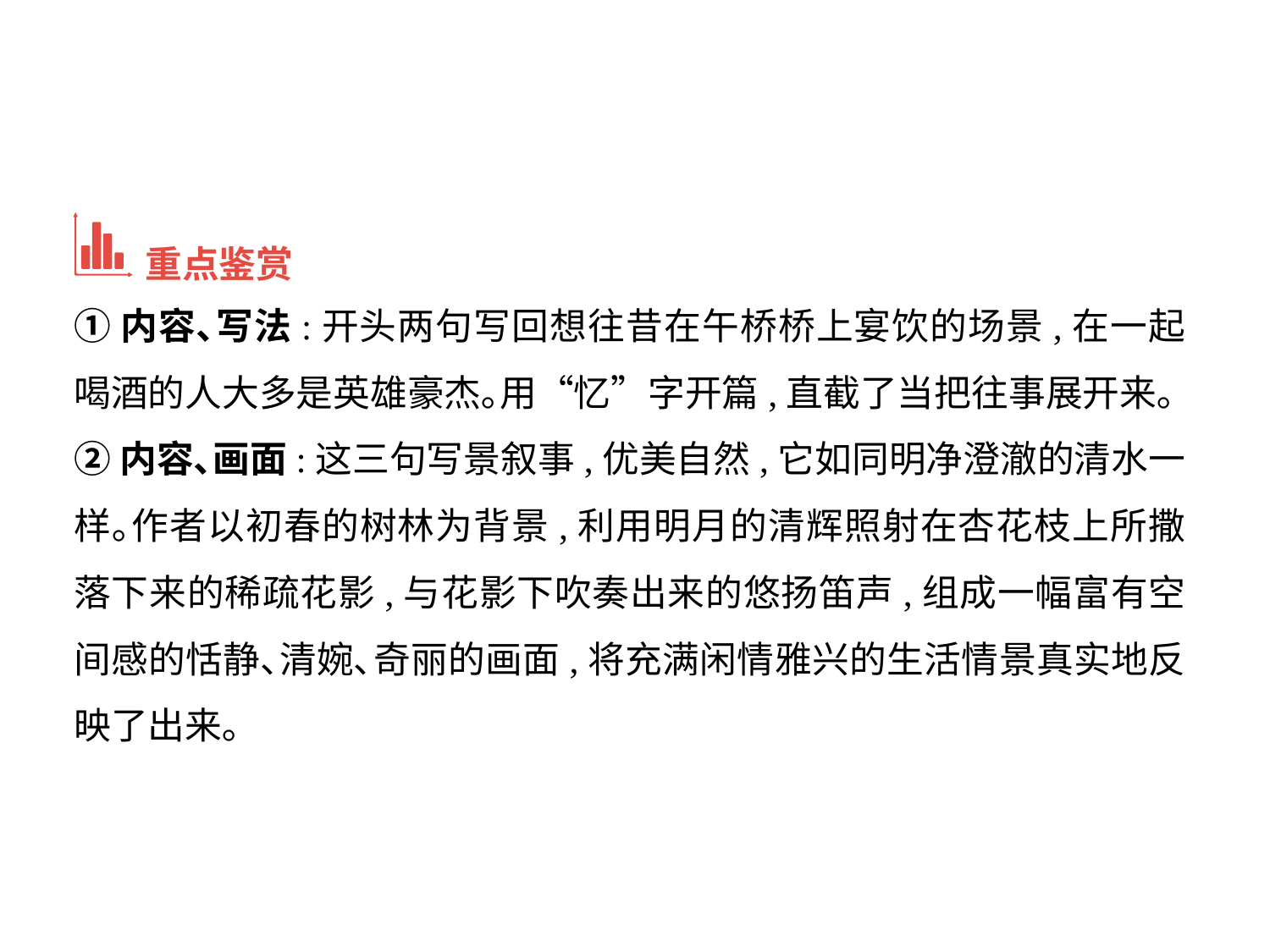

重点鉴赏
①内容､写法:开头两句写回想往昔在午桥桥上宴饮的场景,在一起喝酒的人大多是英雄豪杰｡用“忆”字开篇,直截了当把往事展开来｡
②内容､画面:这三句写景叙事,优美自然,它如同明净澄澈的清水一样｡作者以初春的树林为背景,利用明月的清辉照射在杏花枝上所撒落下来的稀疏花影,与花影下吹奏出来的悠扬笛声,组成一幅富有空间感的恬静､清婉､奇丽的画面,将充满闲情雅兴的生活情景真实地反映了出来｡